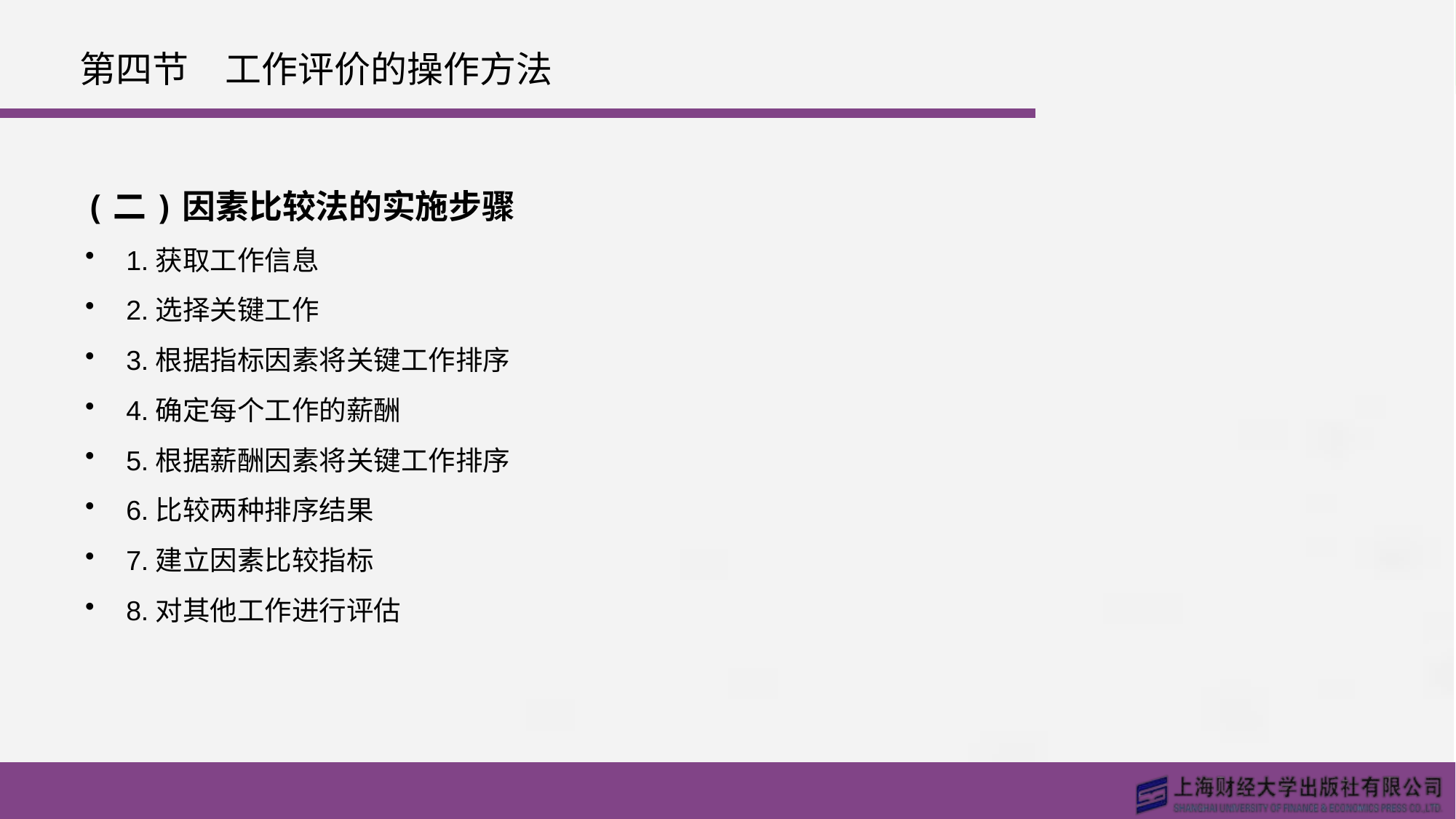

# 第四节　工作评价的操作方法
(二)因素比较法的实施步骤
1.获取工作信息
2.选择关键工作
3.根据指标因素将关键工作排序
4.确定每个工作的薪酬
5.根据薪酬因素将关键工作排序
6.比较两种排序结果
7.建立因素比较指标
8.对其他工作进行评估